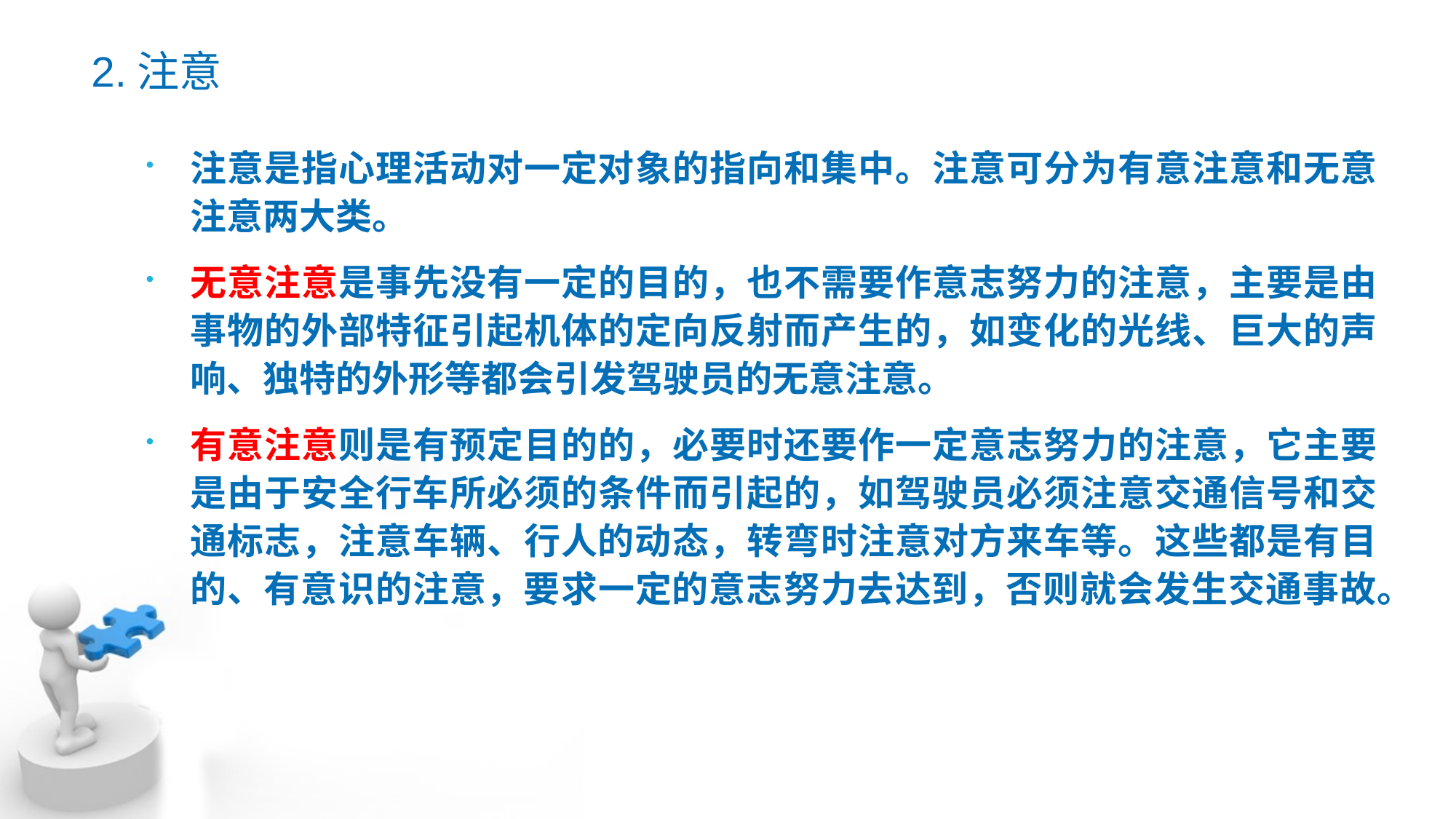

# 2.注意
注意是指心理活动对一定对象的指向和集中。注意可分为有意注意和无意注意两大类。
无意注意是事先没有一定的目的，也不需要作意志努力的注意，主要是由事物的外部特征引起机体的定向反射而产生的，如变化的光线、巨大的声响、独特的外形等都会引发驾驶员的无意注意。
有意注意则是有预定目的的，必要时还要作一定意志努力的注意，它主要是由于安全行车所必须的条件而引起的，如驾驶员必须注意交通信号和交通标志，注意车辆、行人的动态，转弯时注意对方来车等。这些都是有目的、有意识的注意，要求一定的意志努力去达到，否则就会发生交通事故。